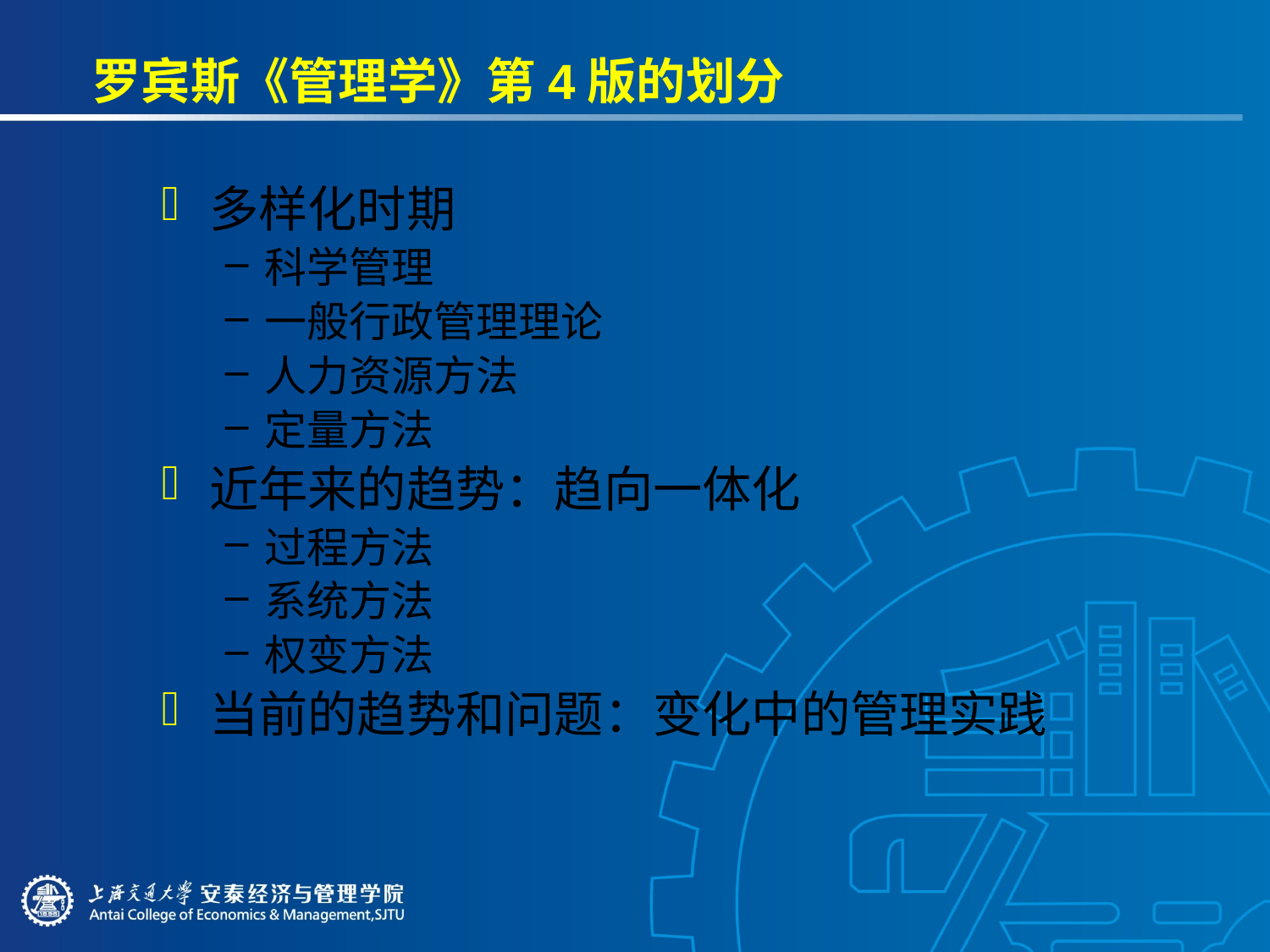

# 罗宾斯《管理学》第4版的划分
多样化时期
科学管理
一般行政管理理论
人力资源方法
定量方法
近年来的趋势：趋向一体化
过程方法
系统方法
权变方法
当前的趋势和问题：变化中的管理实践